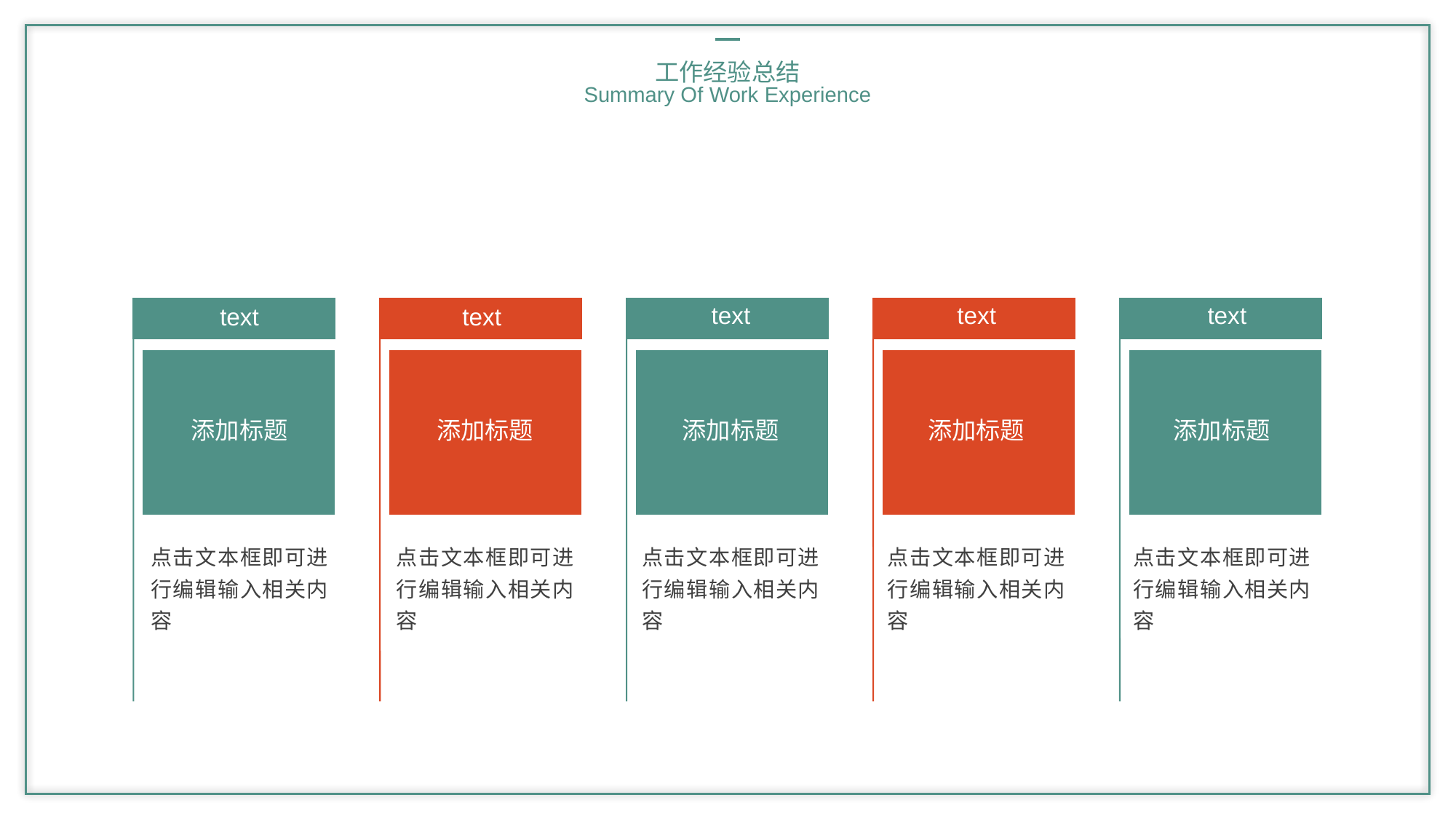

工作经验总结
Summary Of Work Experience
text
text
text
text
text

添加标题
添加标题
添加标题
添加标题
添加标题

点击文本框即可进行编辑输入相关内容
点击文本框即可进行编辑输入相关内容
点击文本框即可进行编辑输入相关内容
点击文本框即可进行编辑输入相关内容
点击文本框即可进行编辑输入相关内容